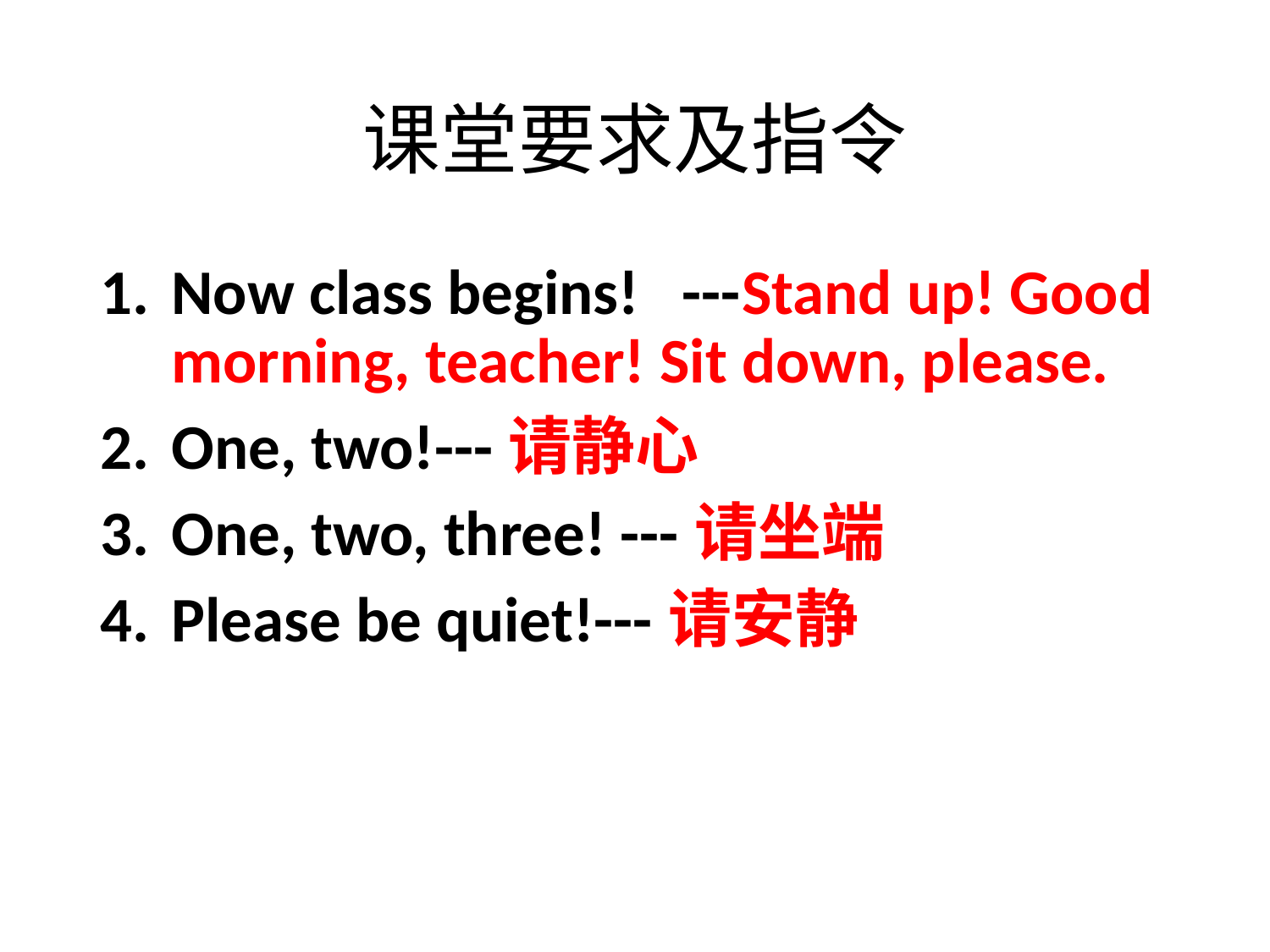

# 课堂要求及指令
Now class begins!   ---Stand up! Good morning, teacher! Sit down, please.
One, two!---请静心
One, two, three! ---请坐端
Please be quiet!---请安静